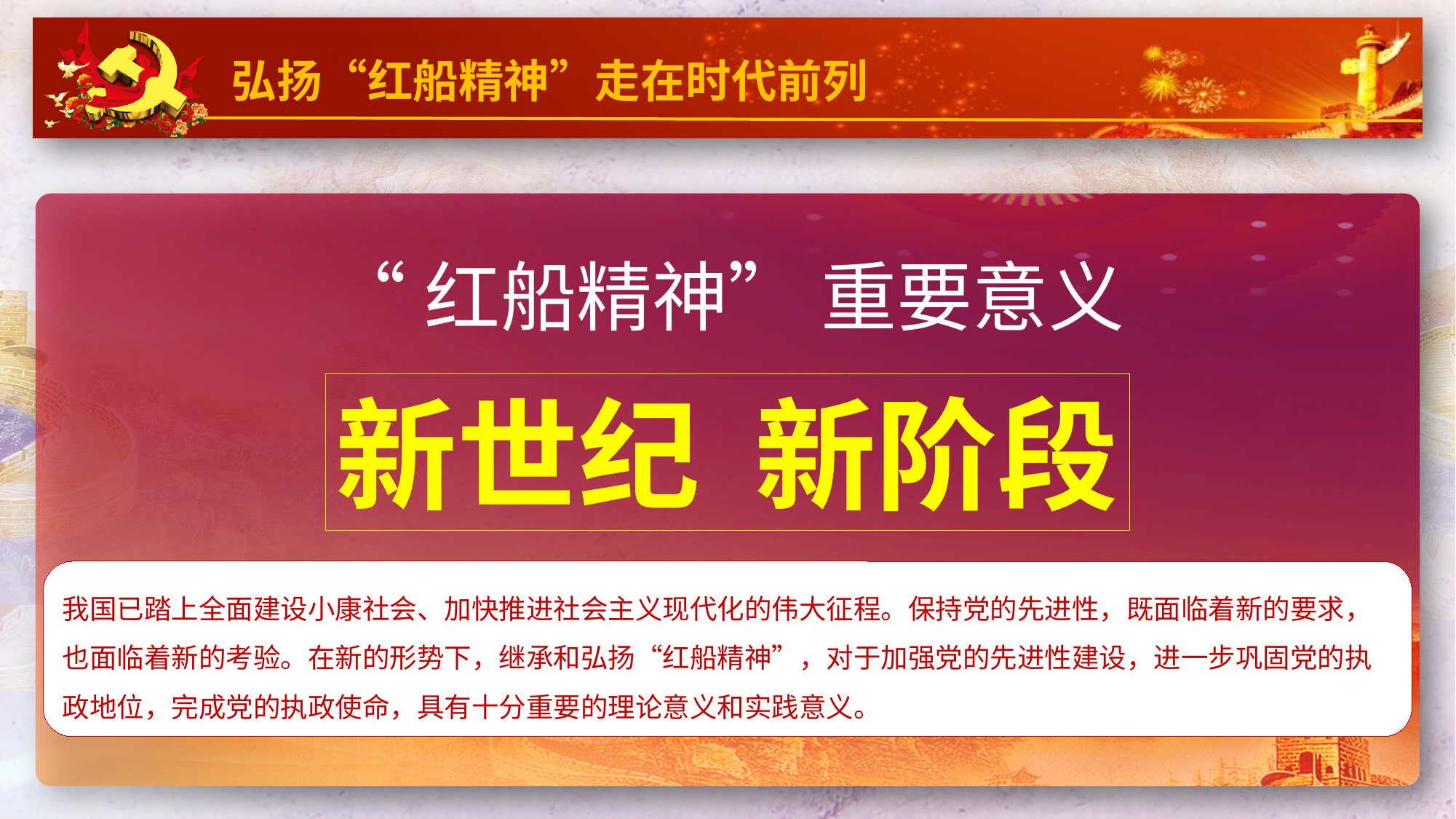

“红船精神” 重要意义
新世纪  新阶段
我国已踏上全面建设小康社会、加快推进社会主义现代化的伟大征程。保持党的先进性，既面临着新的要求，也面临着新的考验。在新的形势下，继承和弘扬“红船精神”，对于加强党的先进性建设，进一步巩固党的执政地位，完成党的执政使命，具有十分重要的理论意义和实践意义。